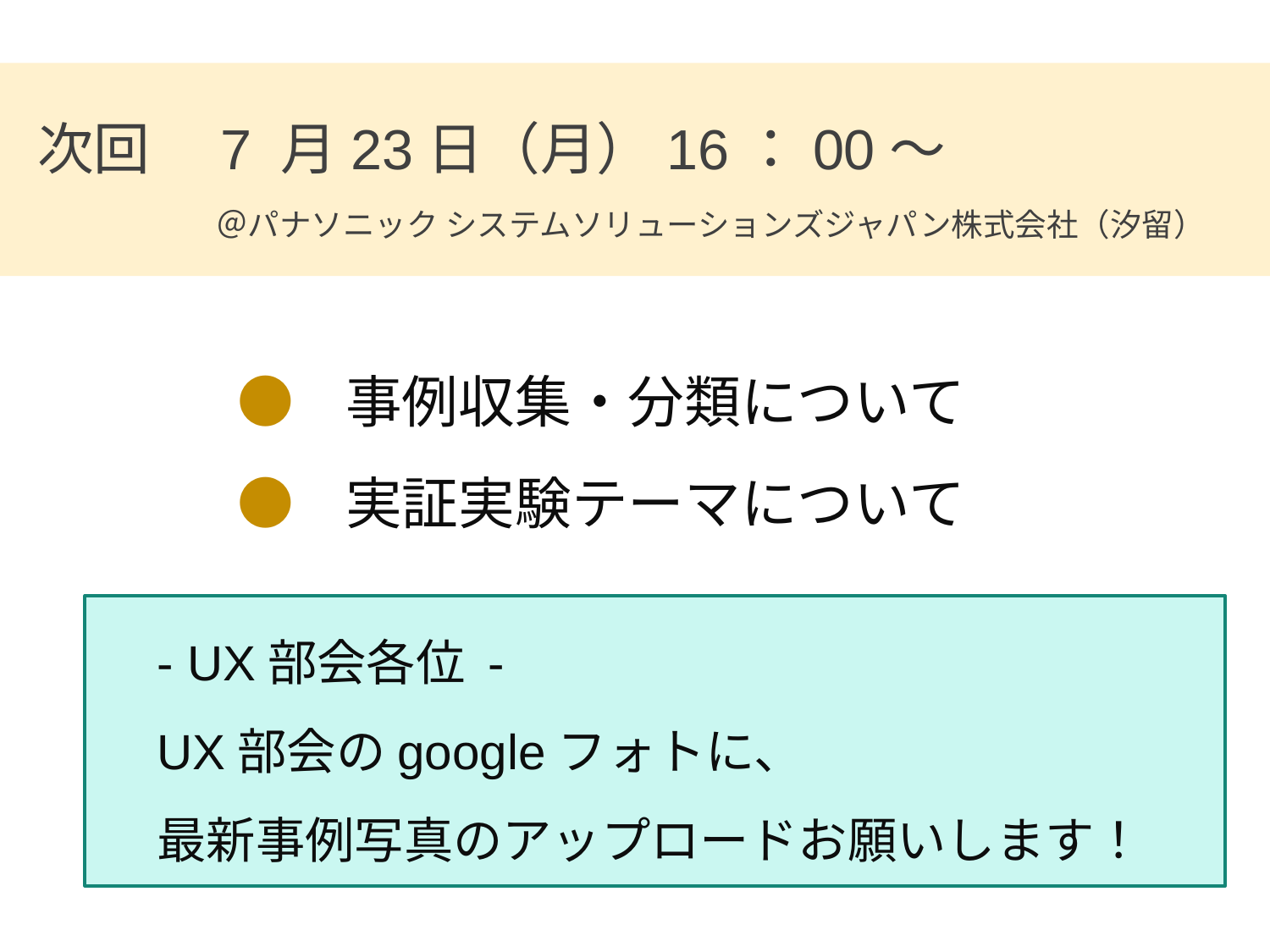

次回　7 月23日（月）16：00～
             ＠パナソニック システムソリューションズジャパン株式会社（汐留）
●   事例収集・分類について
●   実証実験テーマについて

- UX部会各位 -
UX部会のgoogleフォトに、
最新事例写真のアップロードお願いします！